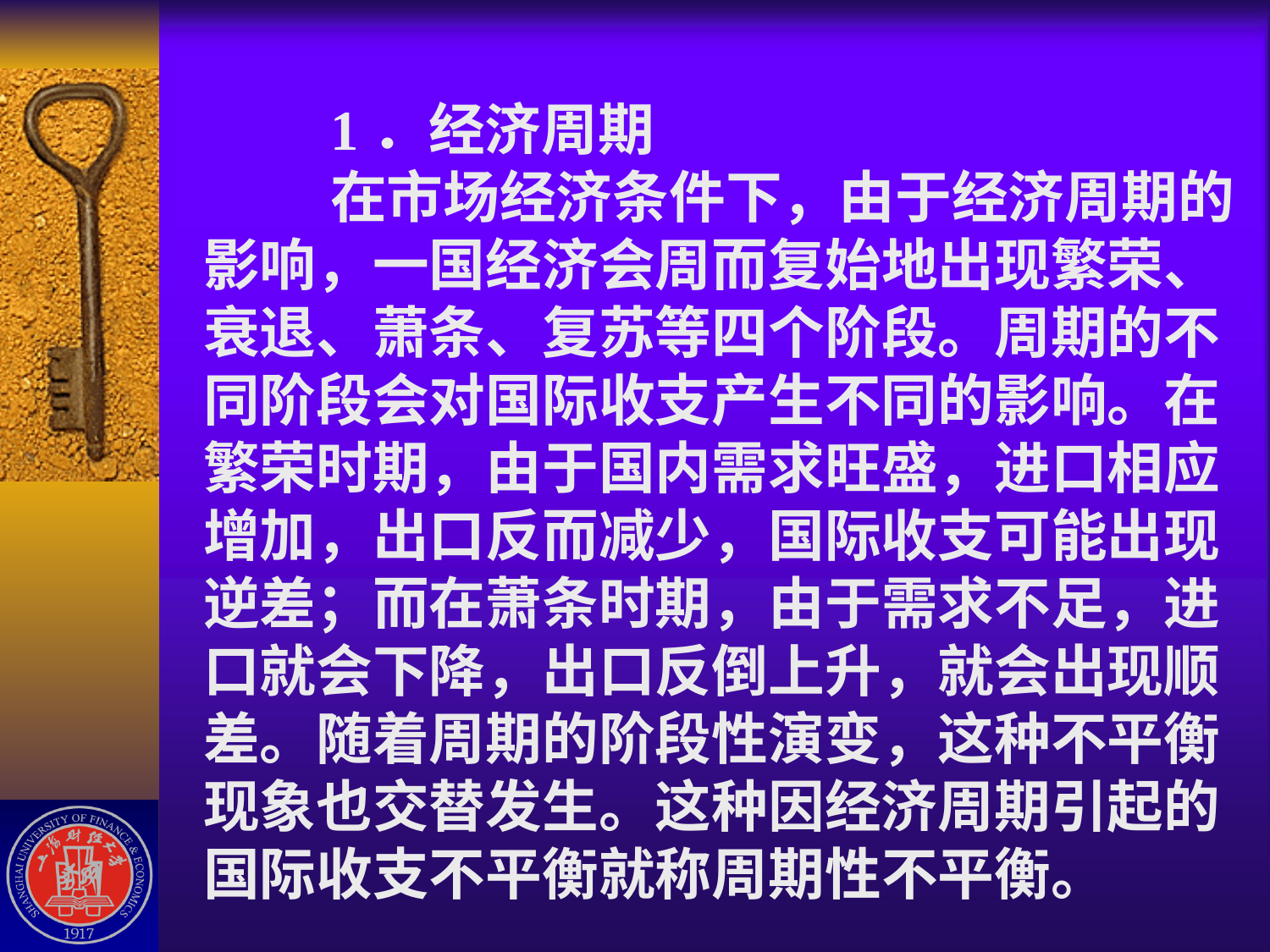

# 1．经济周期 在市场经济条件下，由于经济周期的影响，一国经济会周而复始地出现繁荣、衰退、萧条、复苏等四个阶段。周期的不同阶段会对国际收支产生不同的影响。在繁荣时期，由于国内需求旺盛，进口相应增加，出口反而减少，国际收支可能出现逆差；而在萧条时期，由于需求不足，进口就会下降，出口反倒上升，就会出现顺差。随着周期的阶段性演变，这种不平衡现象也交替发生。这种因经济周期引起的国际收支不平衡就称周期性不平衡。